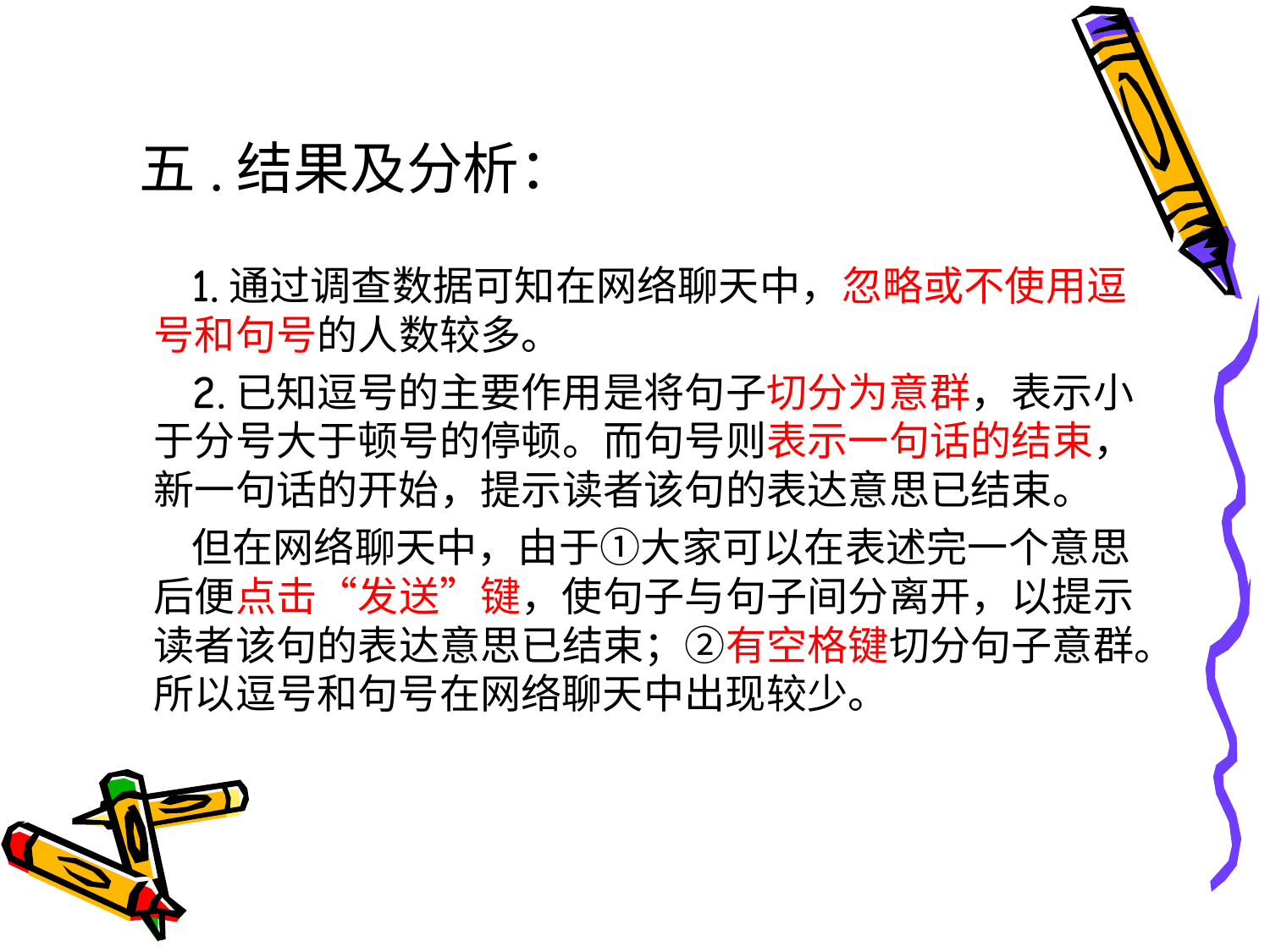

# 五.结果及分析：
1.通过调查数据可知在网络聊天中，忽略或不使用逗号和句号的人数较多。
2.已知逗号的主要作用是将句子切分为意群，表示小于分号大于顿号的停顿。而句号则表示一句话的结束，新一句话的开始，提示读者该句的表达意思已结束。
但在网络聊天中，由于①大家可以在表述完一个意思后便点击“发送”键，使句子与句子间分离开，以提示读者该句的表达意思已结束；②有空格键切分句子意群。所以逗号和句号在网络聊天中出现较少。